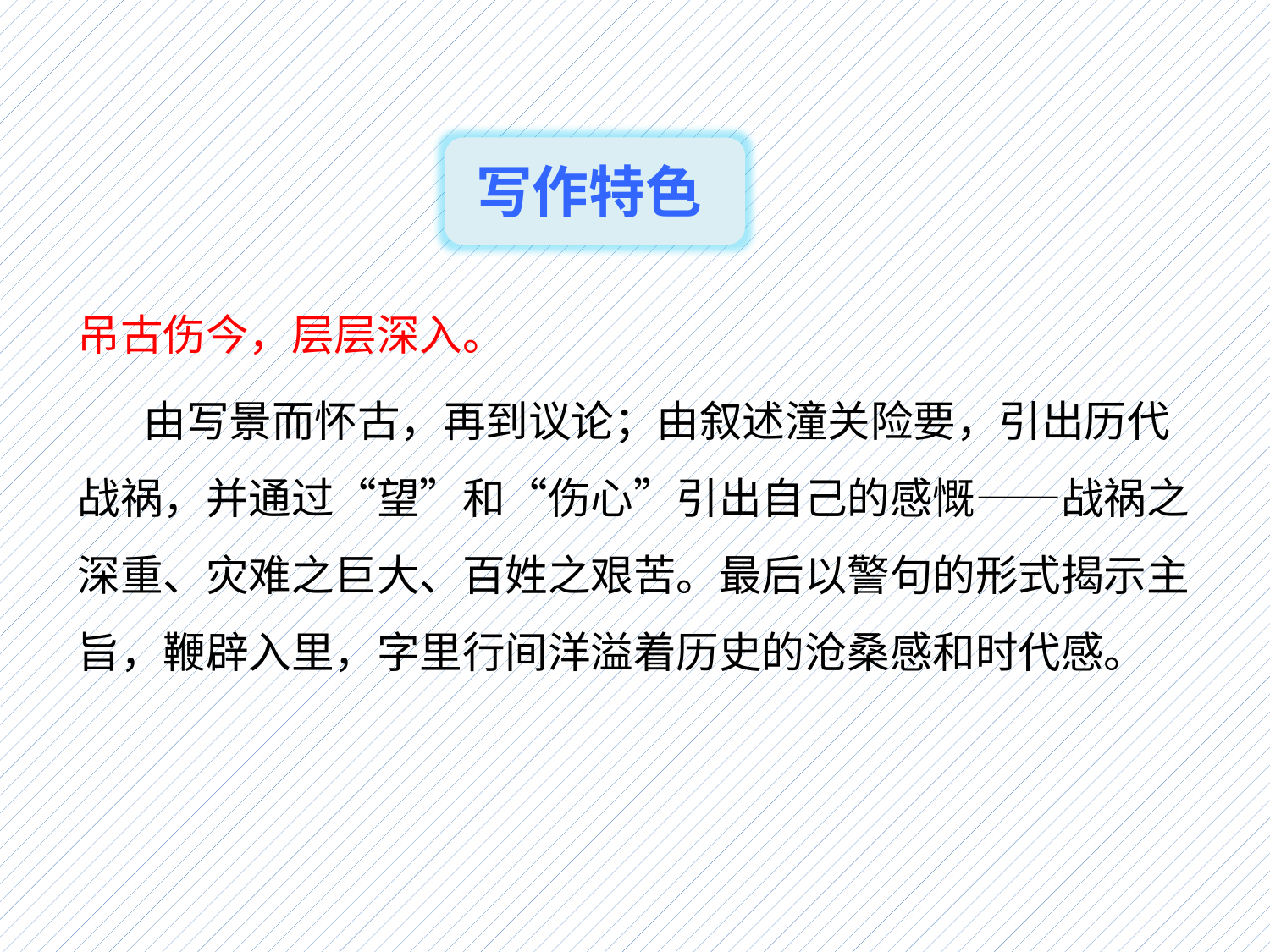

写作特色
吊古伤今，层层深入。
      由写景而怀古，再到议论；由叙述潼关险要，引出历代战祸，并通过“望”和“伤心”引出自己的感慨——战祸之深重、灾难之巨大、百姓之艰苦。最后以警句的形式揭示主旨，鞭辟入里，字里行间洋溢着历史的沧桑感和时代感。